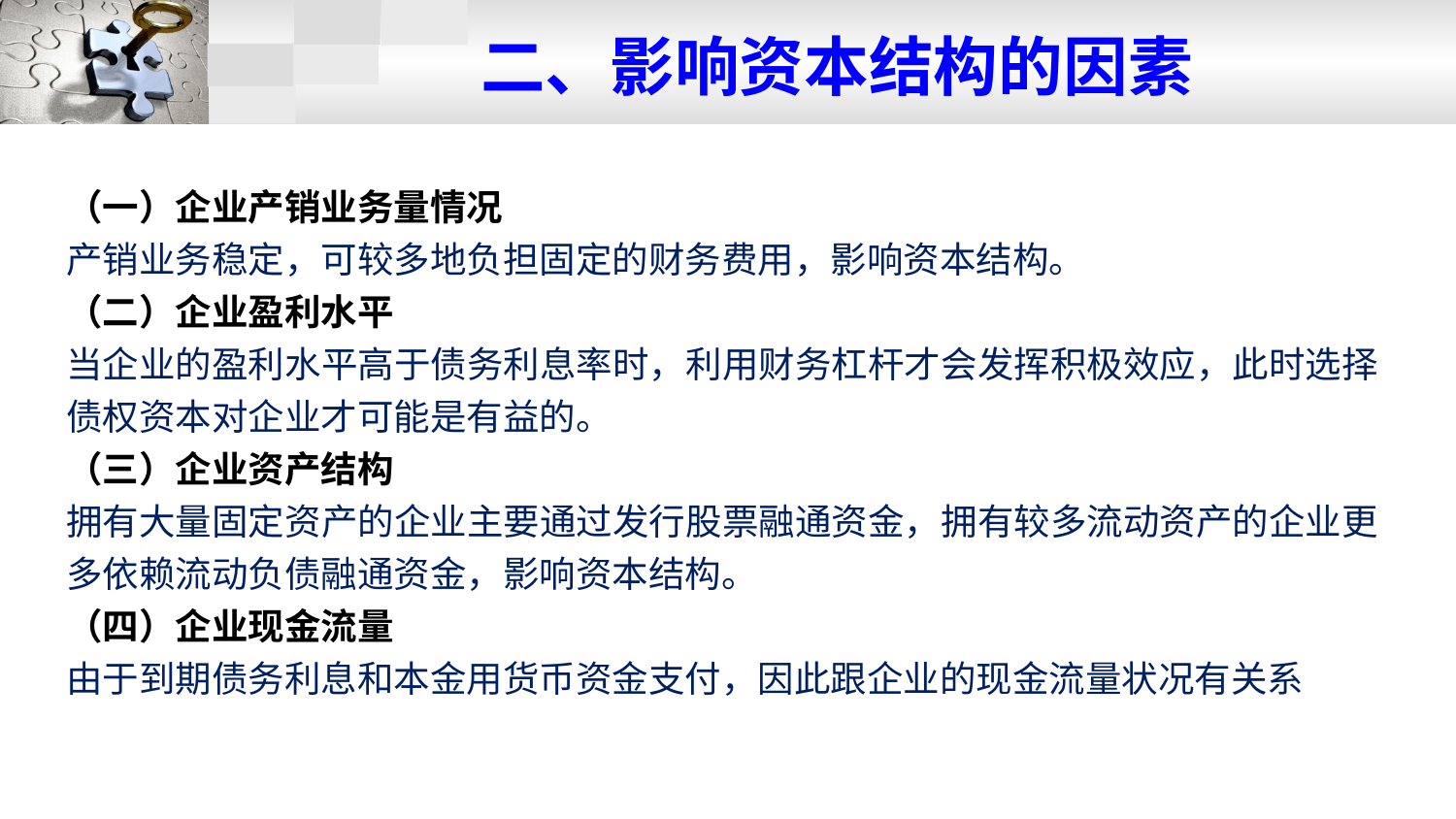

# 二、影响资本结构的因素
（一）企业产销业务量情况
产销业务稳定，可较多地负担固定的财务费用，影响资本结构。
（二）企业盈利水平
当企业的盈利水平高于债务利息率时，利用财务杠杆才会发挥积极效应，此时选择债权资本对企业才可能是有益的。
（三）企业资产结构
拥有大量固定资产的企业主要通过发行股票融通资金，拥有较多流动资产的企业更多依赖流动负债融通资金，影响资本结构。
（四）企业现金流量
由于到期债务利息和本金用货币资金支付，因此跟企业的现金流量状况有关系